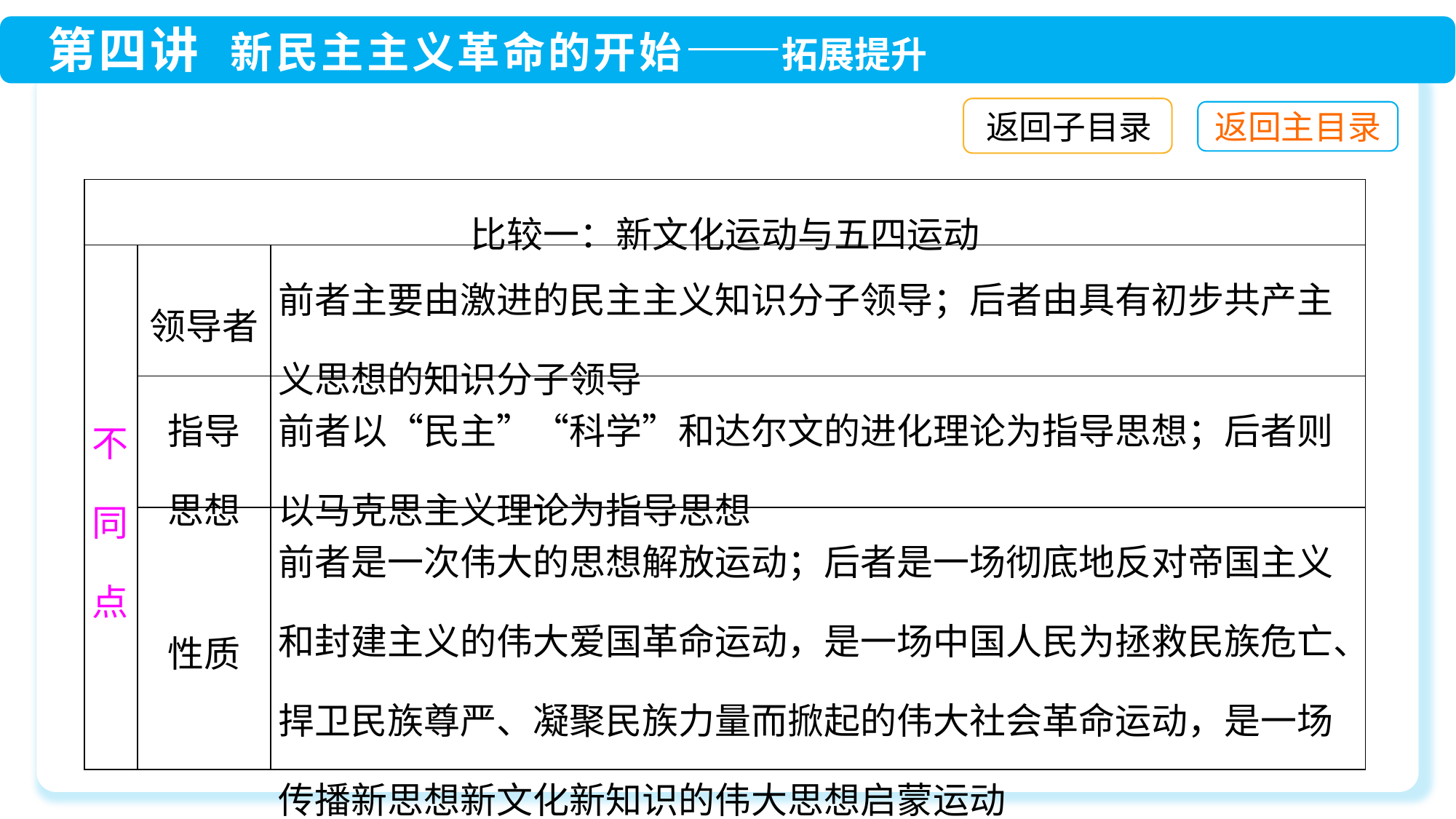

返回子目录
| 比较一：新文化运动与五四运动 |  |  |
| --- | --- | --- |
| 不同点 | 领导者 | 前者主要由激进的民主主义知识分子领导；后者由具有初步共产主义思想的知识分子领导 |
|  | 指导 思想 | 前者以“民主”“科学”和达尔文的进化理论为指导思想；后者则以马克思主义理论为指导思想 |
|  | 性质 | 前者是一次伟大的思想解放运动；后者是一场彻底地反对帝国主义和封建主义的伟大爱国革命运动，是一场中国人民为拯救民族危亡、捍卫民族尊严、凝聚民族力量而掀起的伟大社会革命运动，是一场传播新思想新文化新知识的伟大思想启蒙运动 |